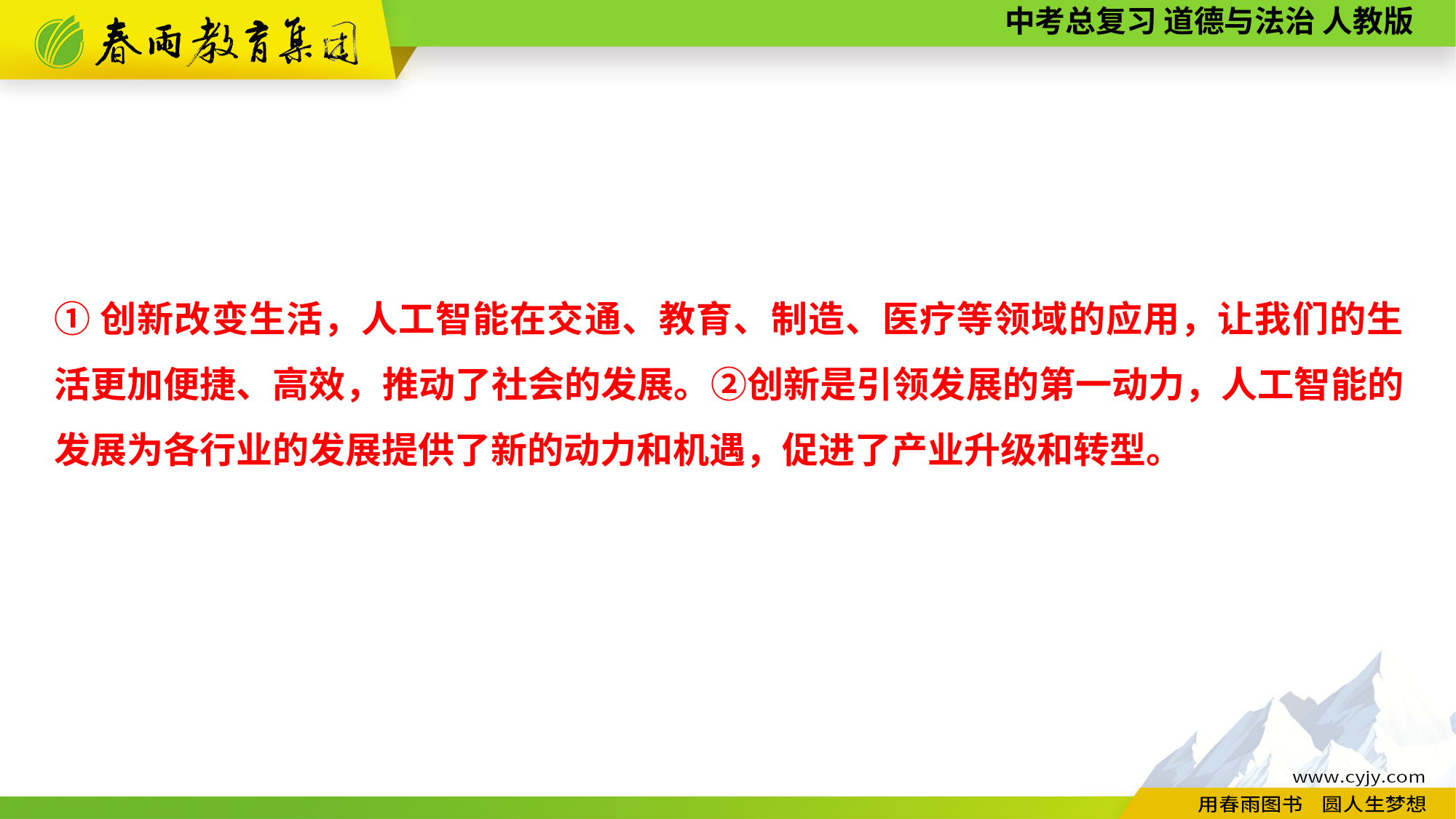

①创新改变生活，人工智能在交通、教育、制造、医疗等领域的应用，让我们的生活更加便捷、高效，推动了社会的发展。②创新是引领发展的第一动力，人工智能的发展为各行业的发展提供了新的动力和机遇，促进了产业升级和转型。